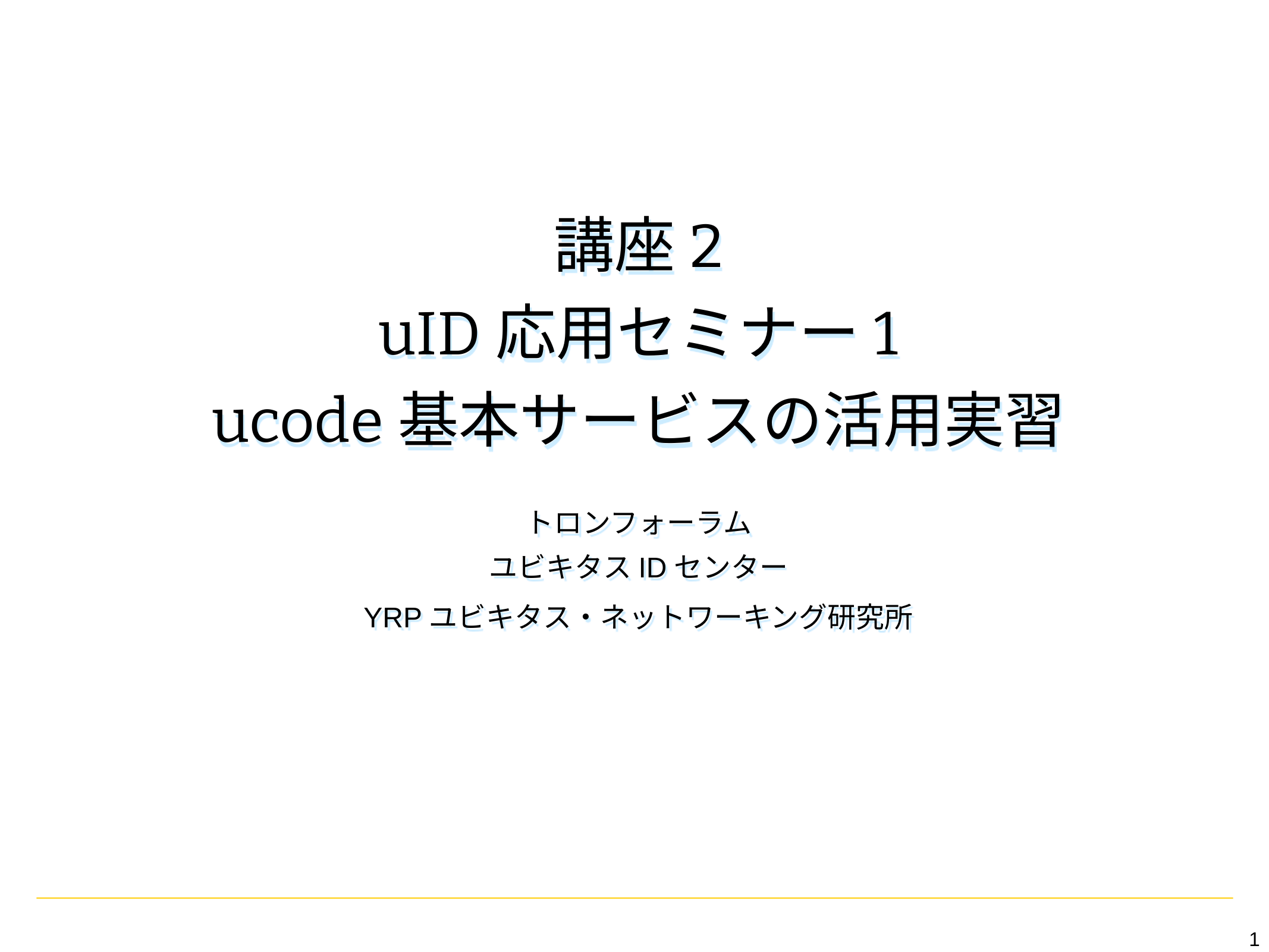

# 講座2 uID応用セミナー1 ucode基本サービスの活用実習
トロンフォーラム
ユビキタスIDセンター
YRPユビキタス・ネットワーキング研究所

1